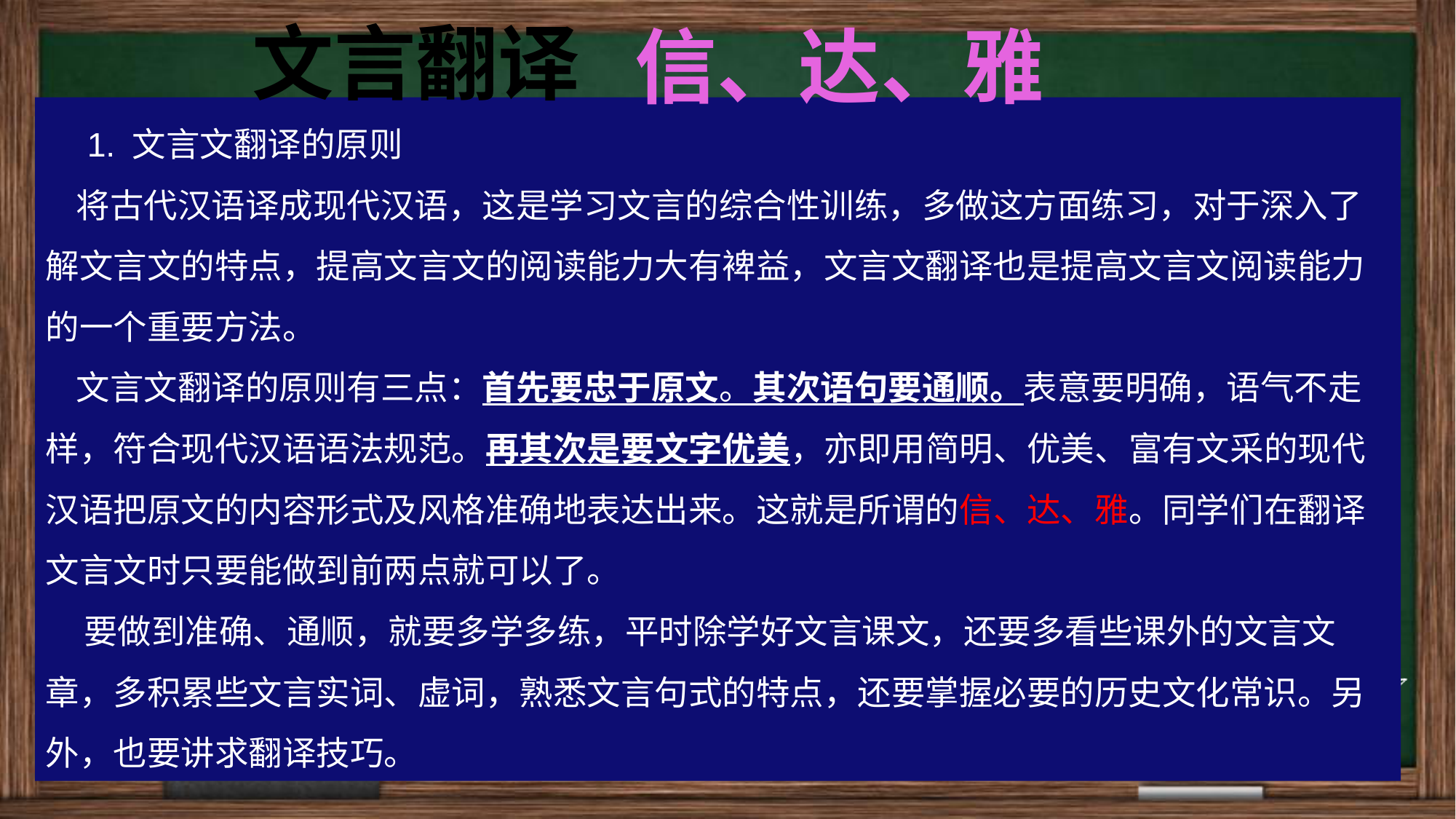

文言翻译
信、达、雅
　1. 文言文翻译的原则
   将古代汉语译成现代汉语，这是学习文言的综合性训练，多做这方面练习，对于深入了解文言文的特点，提高文言文的阅读能力大有裨益，文言文翻译也是提高文言文阅读能力的一个重要方法。
   文言文翻译的原则有三点：首先要忠于原文。其次语句要通顺。表意要明确，语气不走样，符合现代汉语语法规范。再其次是要文字优美，亦即用简明、优美、富有文采的现代汉语把原文的内容形式及风格准确地表达出来。这就是所谓的信、达、雅。同学们在翻译文言文时只要能做到前两点就可以了。
    要做到准确、通顺，就要多学多练，平时除学好文言课文，还要多看些课外的文言文章，多积累些文言实词、虚词，熟悉文言句式的特点，还要掌握必要的历史文化常识。另外，也要讲求翻译技巧。